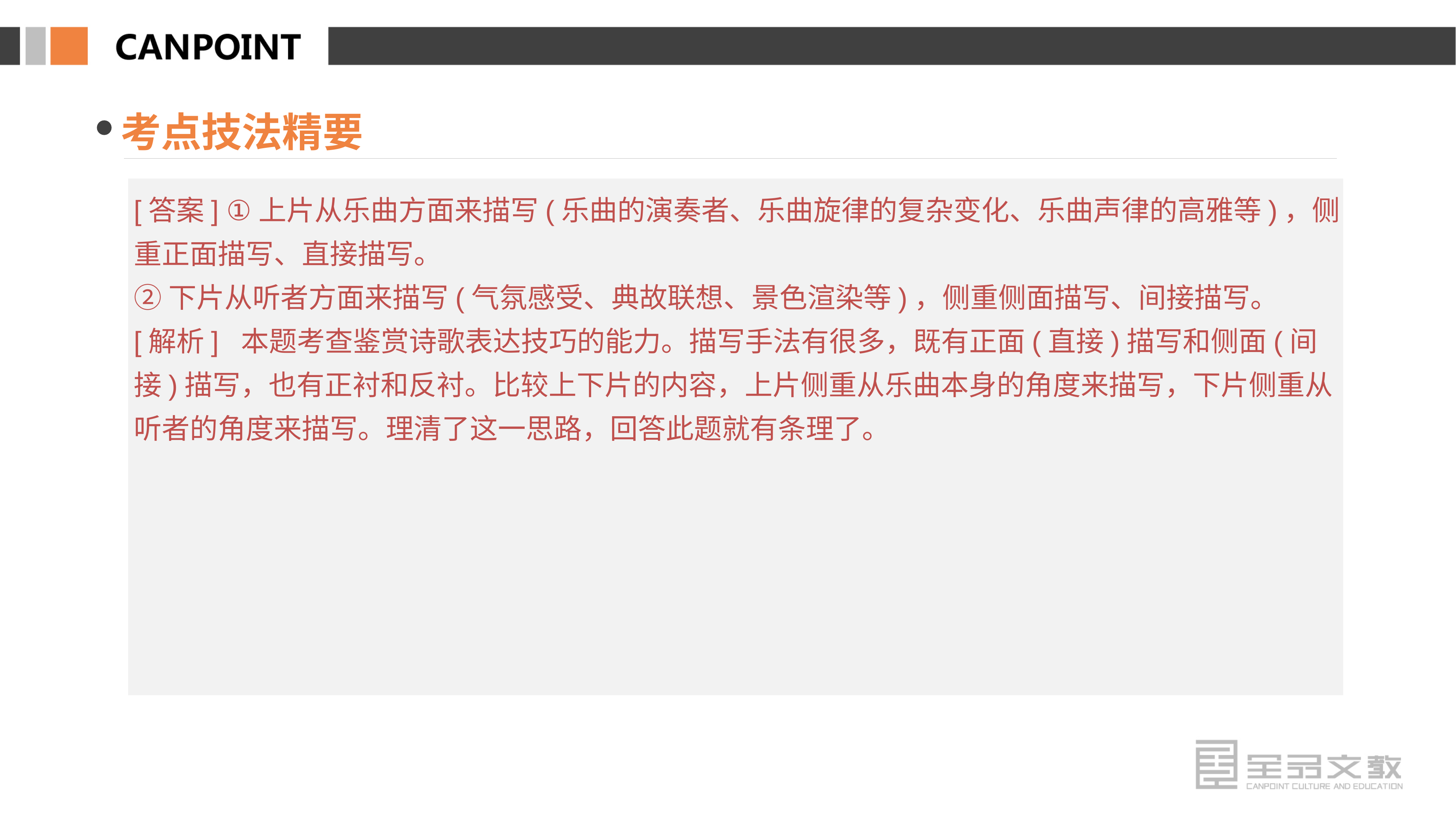

考点技法精要

[答案] ①上片从乐曲方面来描写(乐曲的演奏者、乐曲旋律的复杂变化、乐曲声律的高雅等)，侧重正面描写、直接描写。
②下片从听者方面来描写(气氛感受、典故联想、景色渲染等)，侧重侧面描写、间接描写。
[解析]  本题考查鉴赏诗歌表达技巧的能力。描写手法有很多，既有正面(直接)描写和侧面(间接)描写，也有正衬和反衬。比较上下片的内容，上片侧重从乐曲本身的角度来描写，下片侧重从听者的角度来描写。理清了这一思路，回答此题就有条理了。